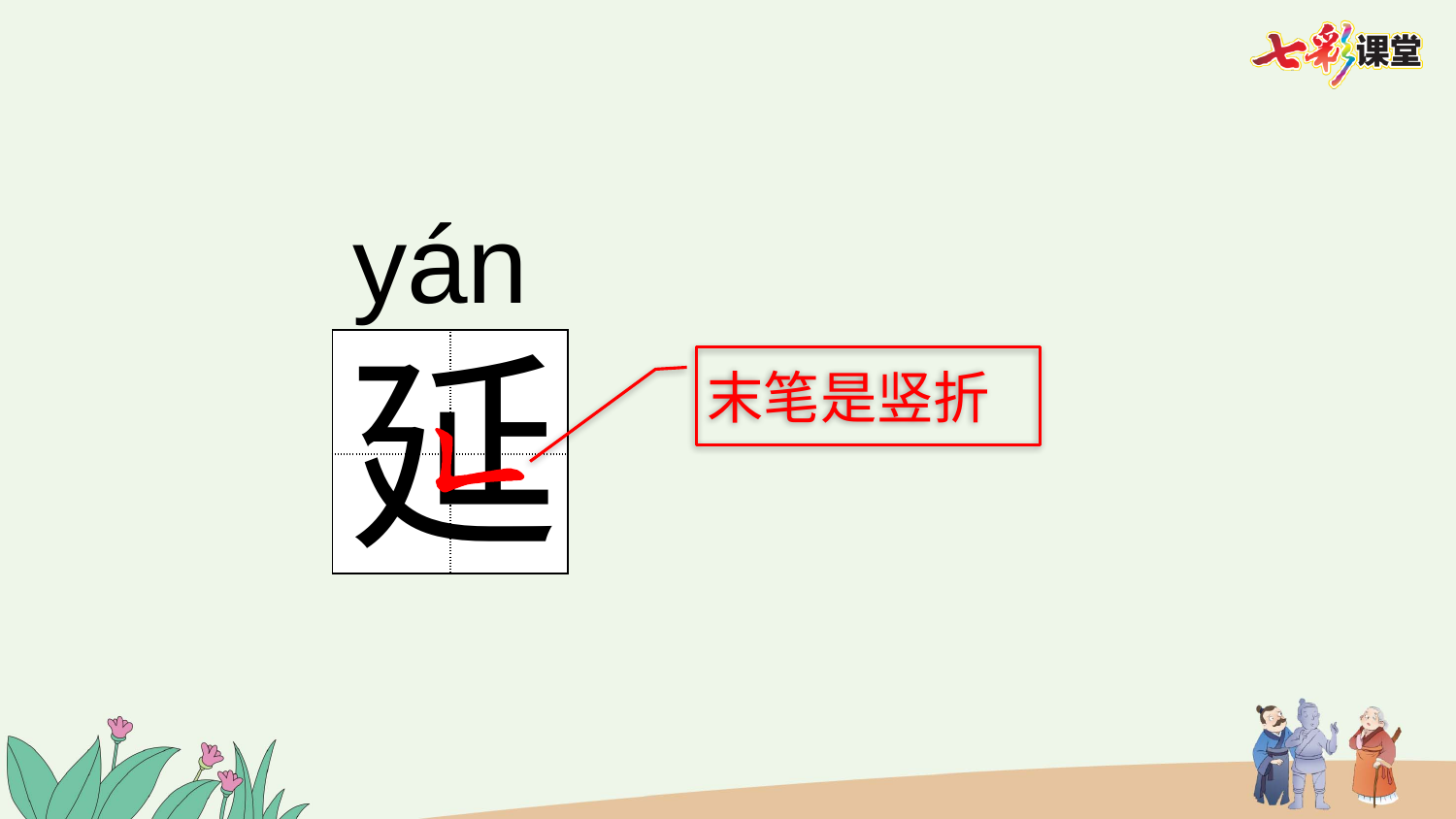

yán
延
|  |  |
| --- | --- |
|  |  |
末笔是竖折